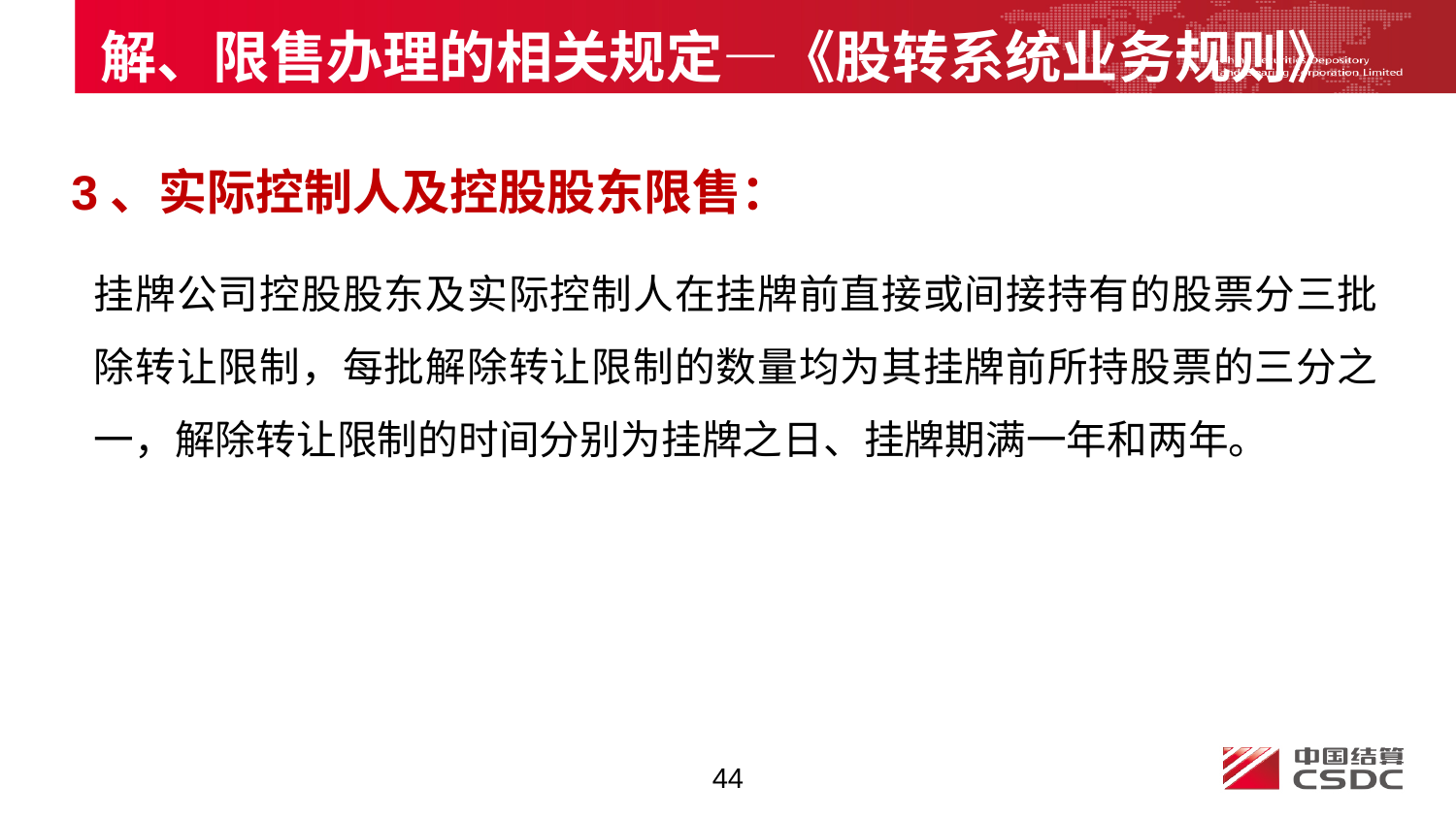

解、限售办理的相关规定—《股转系统业务规则》

3、实际控制人及控股股东限售：

挂牌公司控股股东及实际控制人在挂牌前直接或间接持有的股票分三批除转让限制，每批解除转让限制的数量均为其挂牌前所持股票的三分之一，解除转让限制的时间分别为挂牌之日、挂牌期满一年和两年。
44